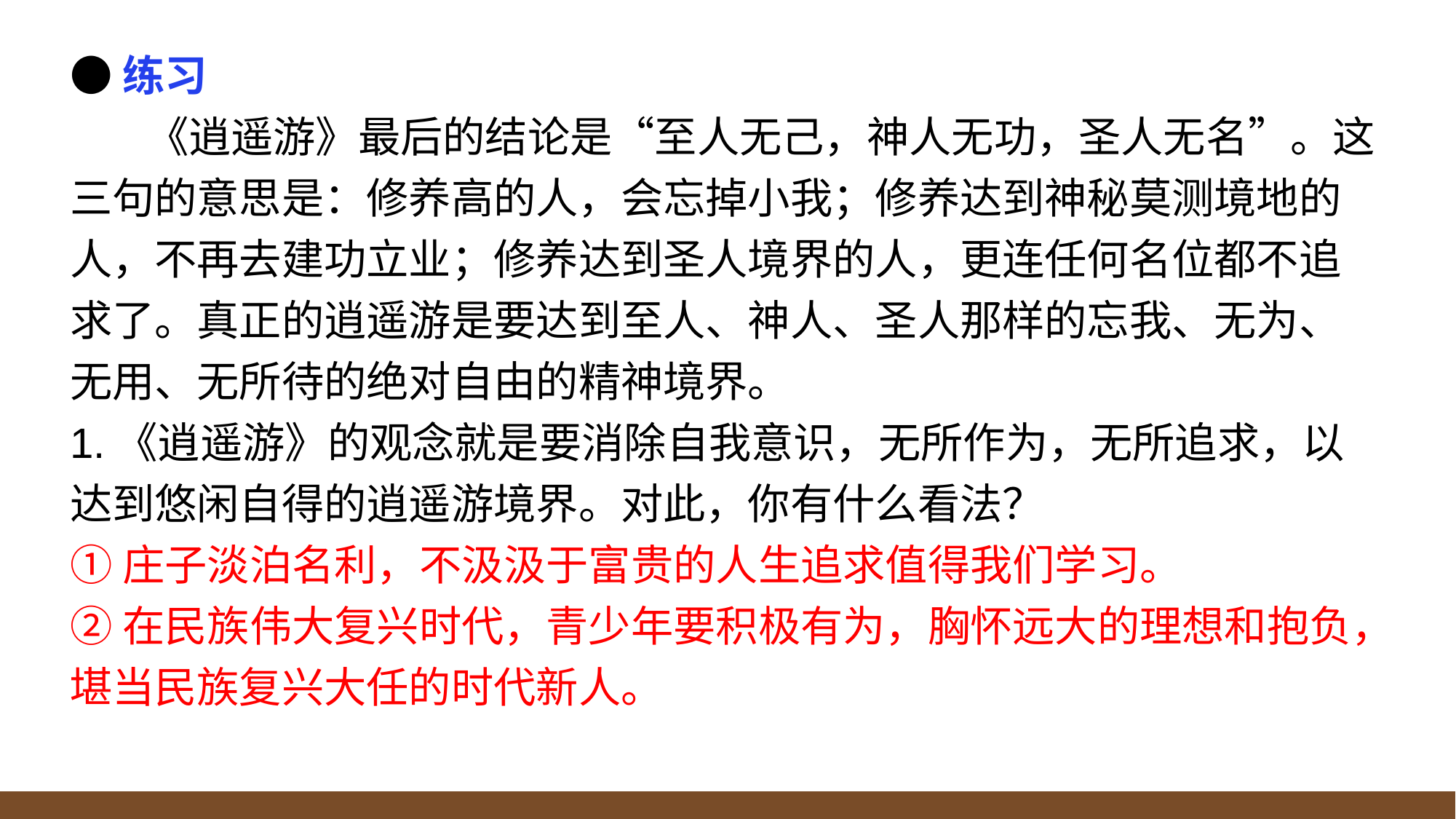

●练习
       《逍遥游》最后的结论是“至人无己，神人无功，圣人无名”。这三句的意思是：修养高的人，会忘掉小我；修养达到神秘莫测境地的人，不再去建功立业；修养达到圣人境界的人，更连任何名位都不追求了。真正的逍遥游是要达到至人、神人、圣人那样的忘我、无为、无用、无所待的绝对自由的精神境界。
1.《逍遥游》的观念就是要消除自我意识，无所作为，无所追求，以达到悠闲自得的逍遥游境界。对此，你有什么看法？
①庄子淡泊名利，不汲汲于富贵的人生追求值得我们学习。
②在民族伟大复兴时代，青少年要积极有为，胸怀远大的理想和抱负，堪当民族复兴大任的时代新人。